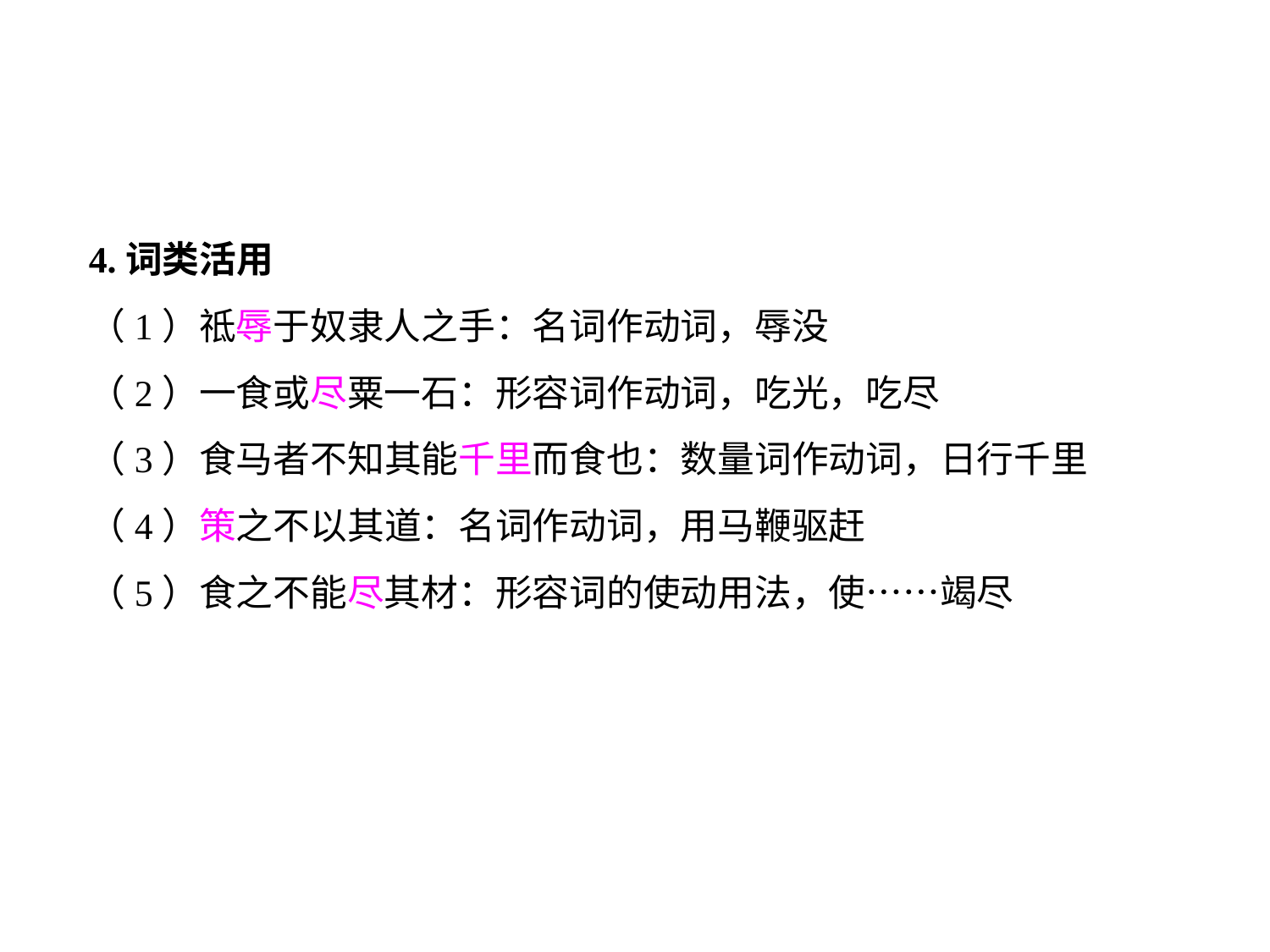

4.词类活用
（1）祗辱于奴隶人之手：名词作动词，辱没
（2）一食或尽粟一石：形容词作动词，吃光，吃尽
（3）食马者不知其能千里而食也：数量词作动词，日行千里
（4）策之不以其道：名词作动词，用马鞭驱赶
（5）食之不能尽其材：形容词的使动用法，使……竭尽